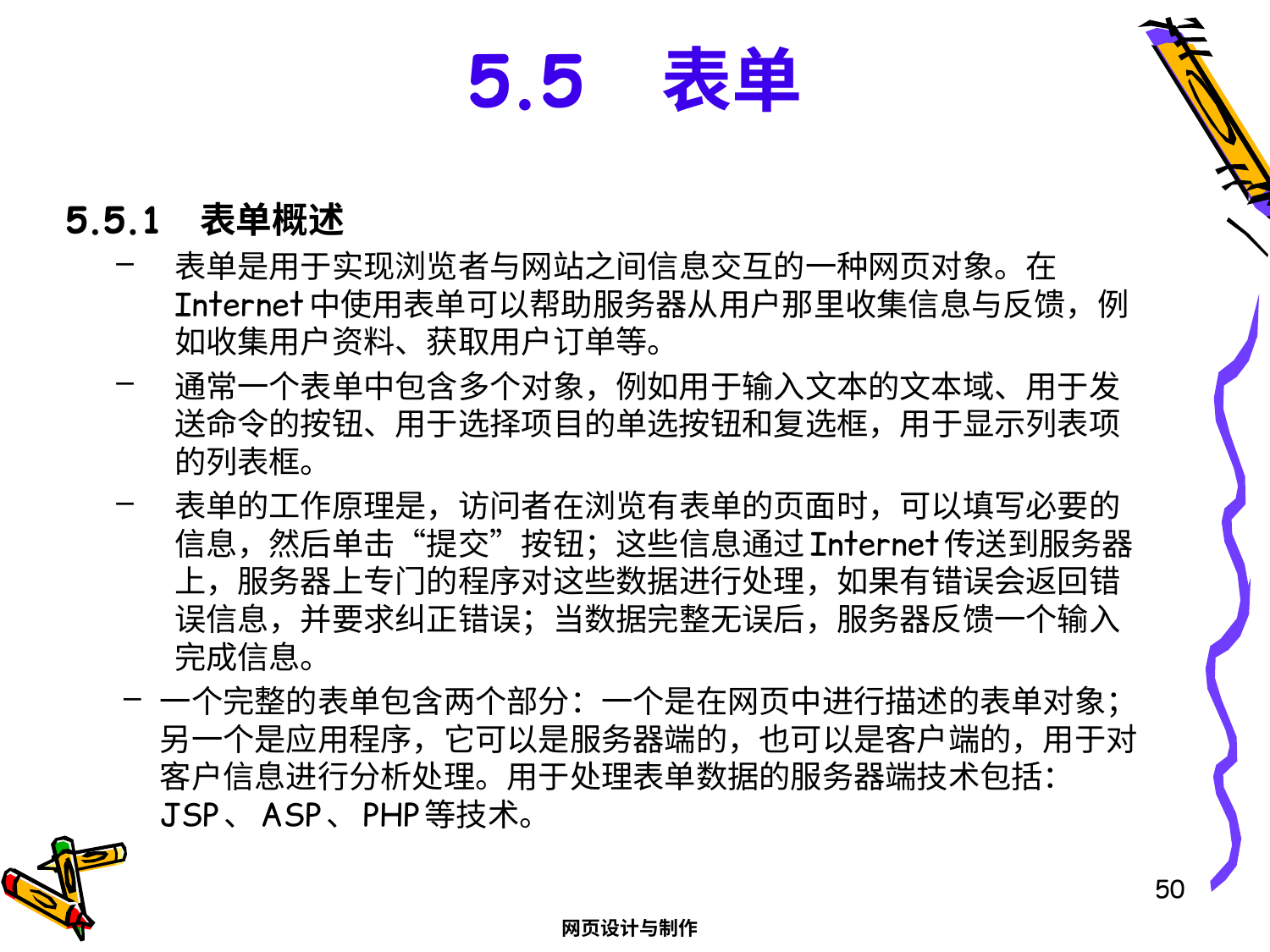

# 5.5  表单
5.5.1  表单概述
表单是用于实现浏览者与网站之间信息交互的一种网页对象。在Internet中使用表单可以帮助服务器从用户那里收集信息与反馈，例如收集用户资料、获取用户订单等。
通常一个表单中包含多个对象，例如用于输入文本的文本域、用于发送命令的按钮、用于选择项目的单选按钮和复选框，用于显示列表项的列表框。
表单的工作原理是，访问者在浏览有表单的页面时，可以填写必要的信息，然后单击“提交”按钮；这些信息通过Internet传送到服务器上，服务器上专门的程序对这些数据进行处理，如果有错误会返回错误信息，并要求纠正错误；当数据完整无误后，服务器反馈一个输入完成信息。
一个完整的表单包含两个部分：一个是在网页中进行描述的表单对象；另一个是应用程序，它可以是服务器端的，也可以是客户端的，用于对客户信息进行分析处理。用于处理表单数据的服务器端技术包括：JSP、ASP、PHP等技术。

50
网页设计与制作